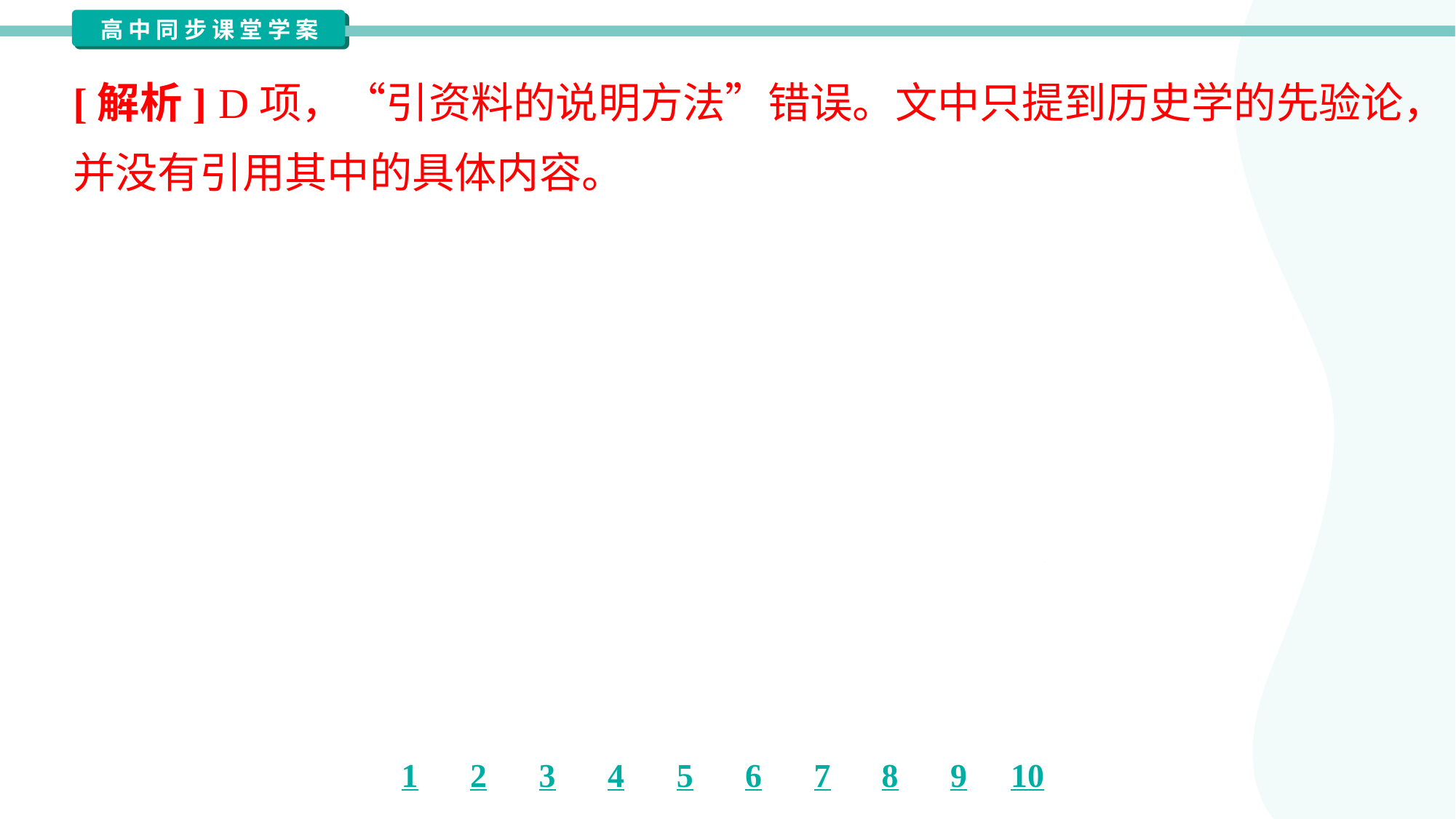

[解析] D项，“引资料的说明方法”错误。文中只提到历史学的先验论，
并没有引用其中的具体内容。